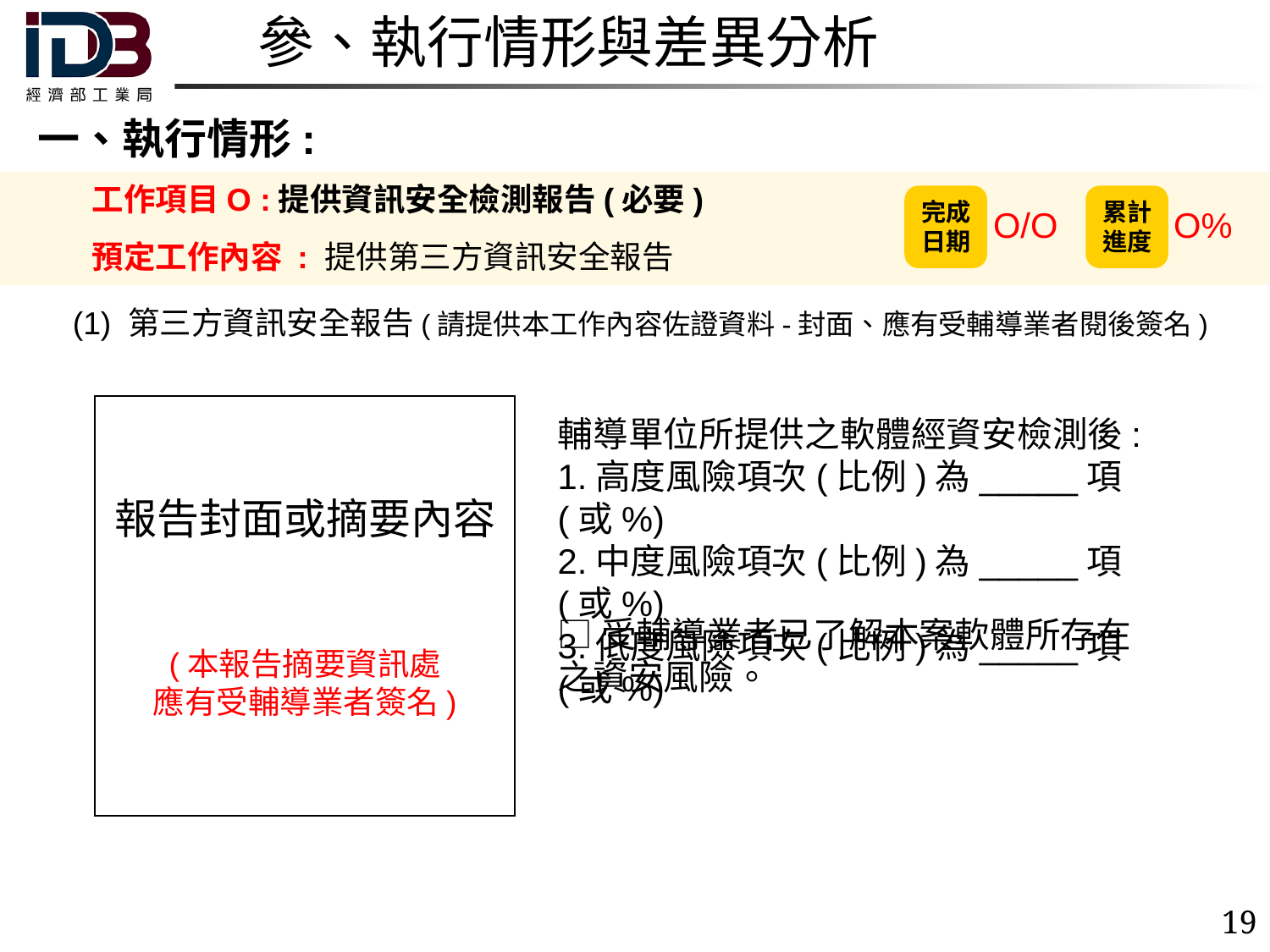

# 參、執行情形與差異分析
一、執行情形:
工作項目O :提供資訊安全檢測報告(必要)
預定工作內容 : 提供第三方資訊安全報告

完成
日期
累計
進度
O/O
O%
(1) 第三方資訊安全報告(請提供本工作內容佐證資料-封面、應有受輔導業者閱後簽名)
報告封面或摘要內容

(本報告摘要資訊處
應有受輔導業者簽名)
輔導單位所提供之軟體經資安檢測後:
1.高度風險項次(比例)為_____項(或%)
2.中度風險項次(比例)為_____項(或%)
3.低度風險項次(比例)為_____項(或%)
□受輔導業者已了解本案軟體所存在之資安風險。
19